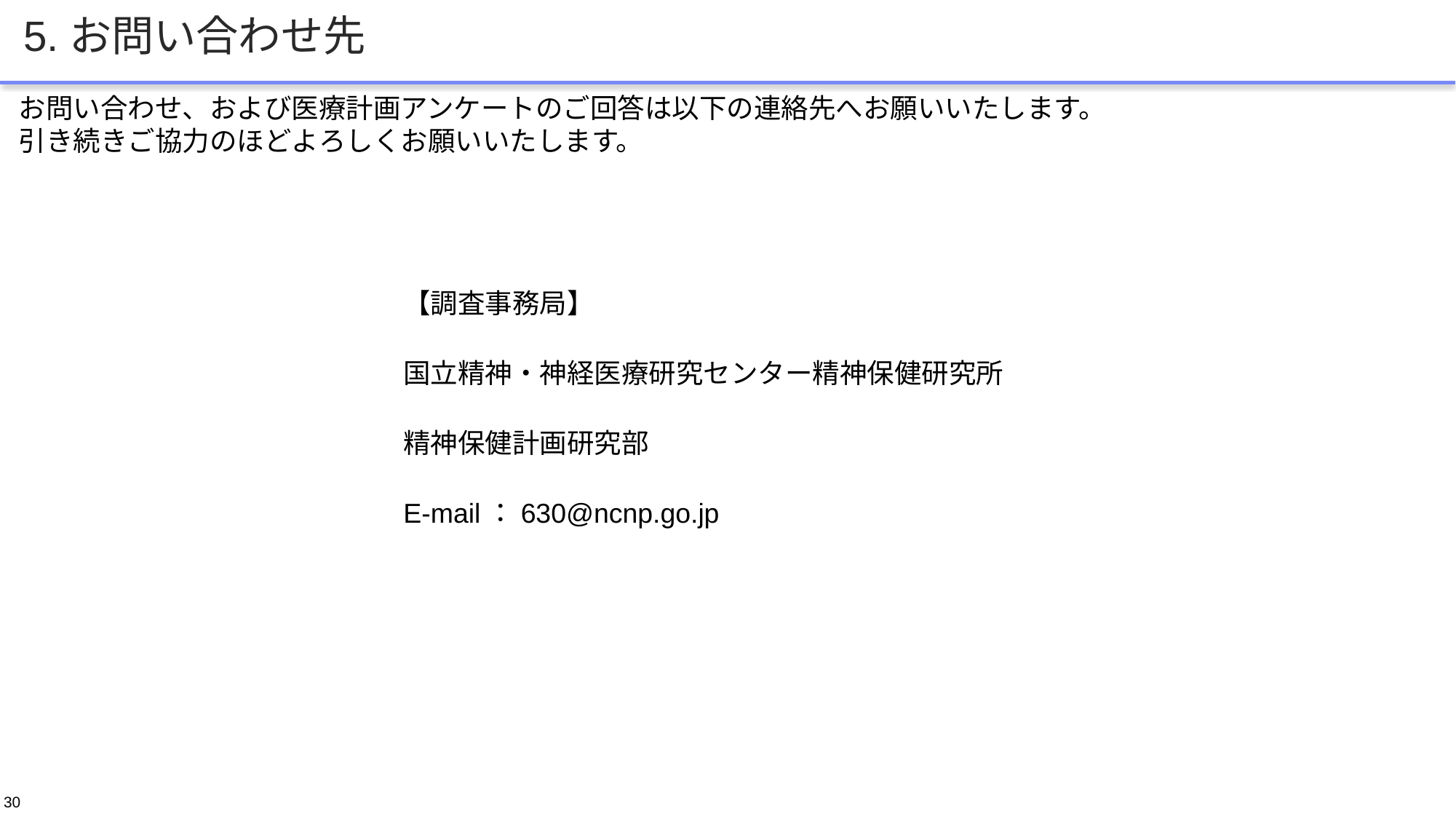

# 5.お問い合わせ先
お問い合わせ、および医療計画アンケートのご回答は以下の連絡先へお願いいたします。
引き続きご協力のほどよろしくお願いいたします。
【調査事務局】

国立精神・神経医療研究センター精神保健研究所

精神保健計画研究部

E-mail：630@ncnp.go.jp